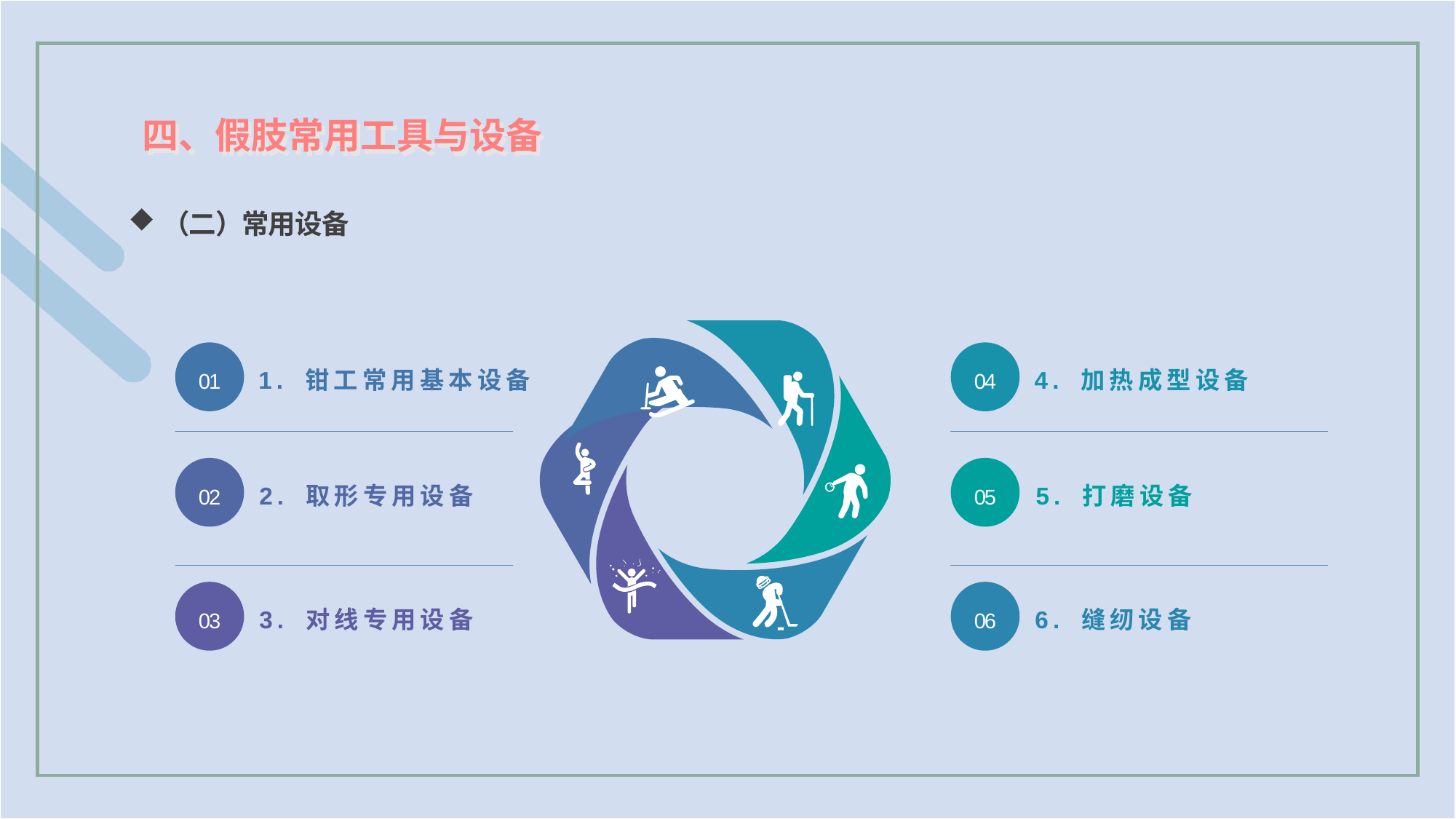

四、假肢常用工具与设备
（二）常用设备

01
04
1. 钳工常用基本设备
4. 加热成型设备

02
05

2. 取形专用设备
5. 打磨设备

03
06
3. 对线专用设备
6. 缝纫设备